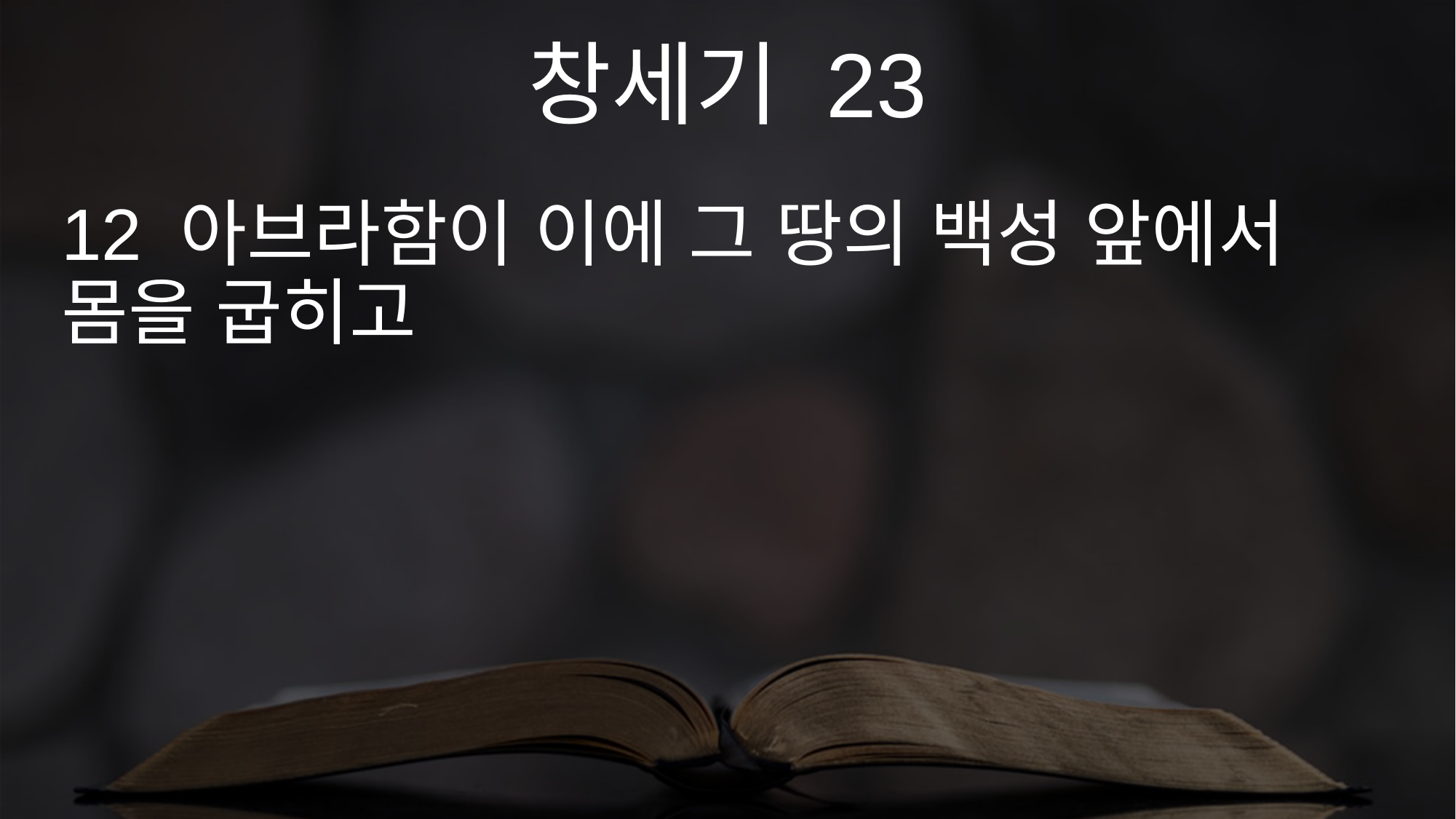

창세기 23
12 아브라함이 이에 그 땅의 백성 앞에서 몸을 굽히고